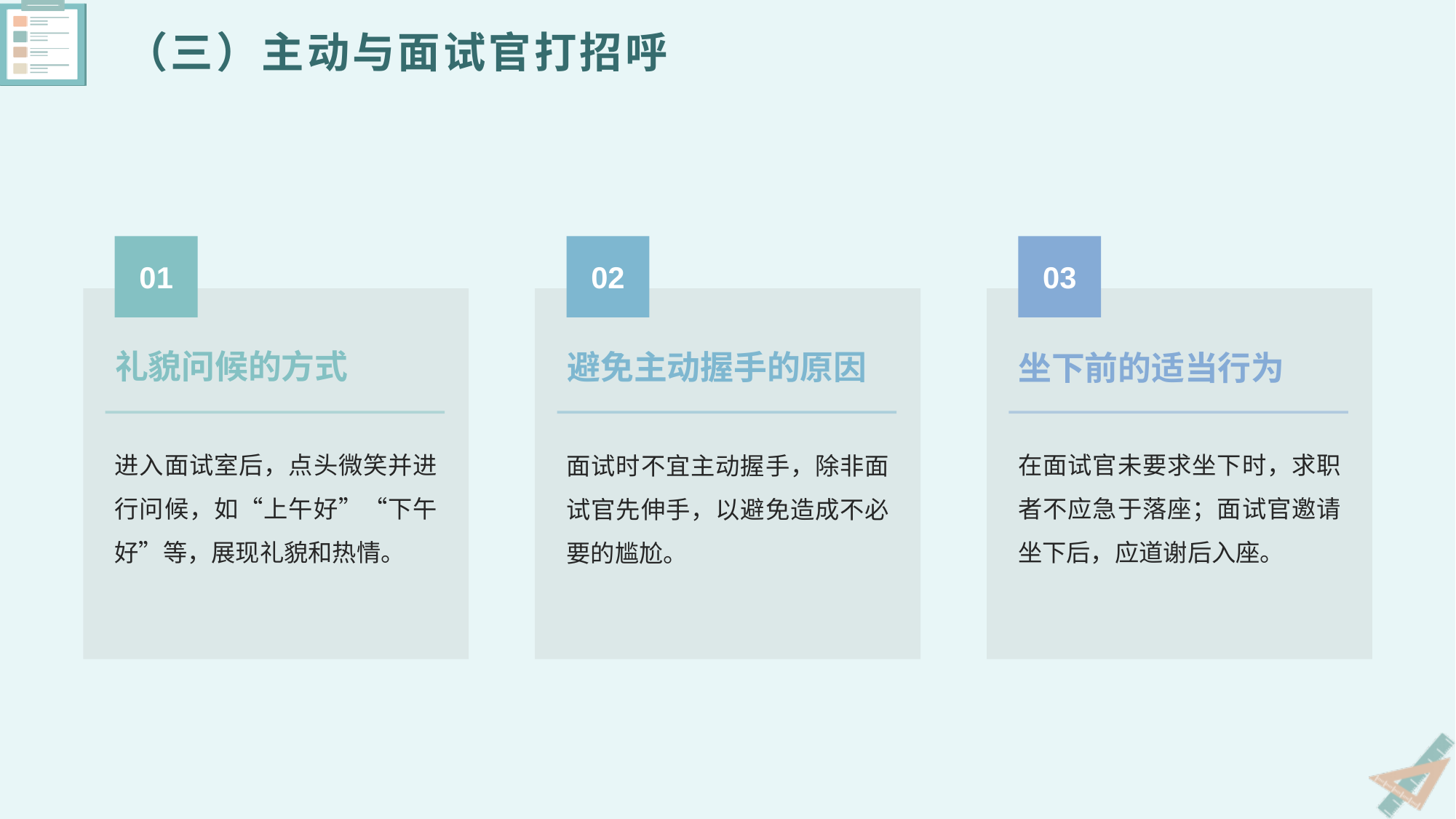

（三）主动与面试官打招呼
01
02
03

礼貌问候的方式
避免主动握手的原因
坐下前的适当行为
进入面试室后，点头微笑并进行问候，如“上午好”“下午好”等，展现礼貌和热情。
在面试官未要求坐下时，求职者不应急于落座；面试官邀请坐下后，应道谢后入座。
面试时不宜主动握手，除非面试官先伸手，以避免造成不必要的尴尬。